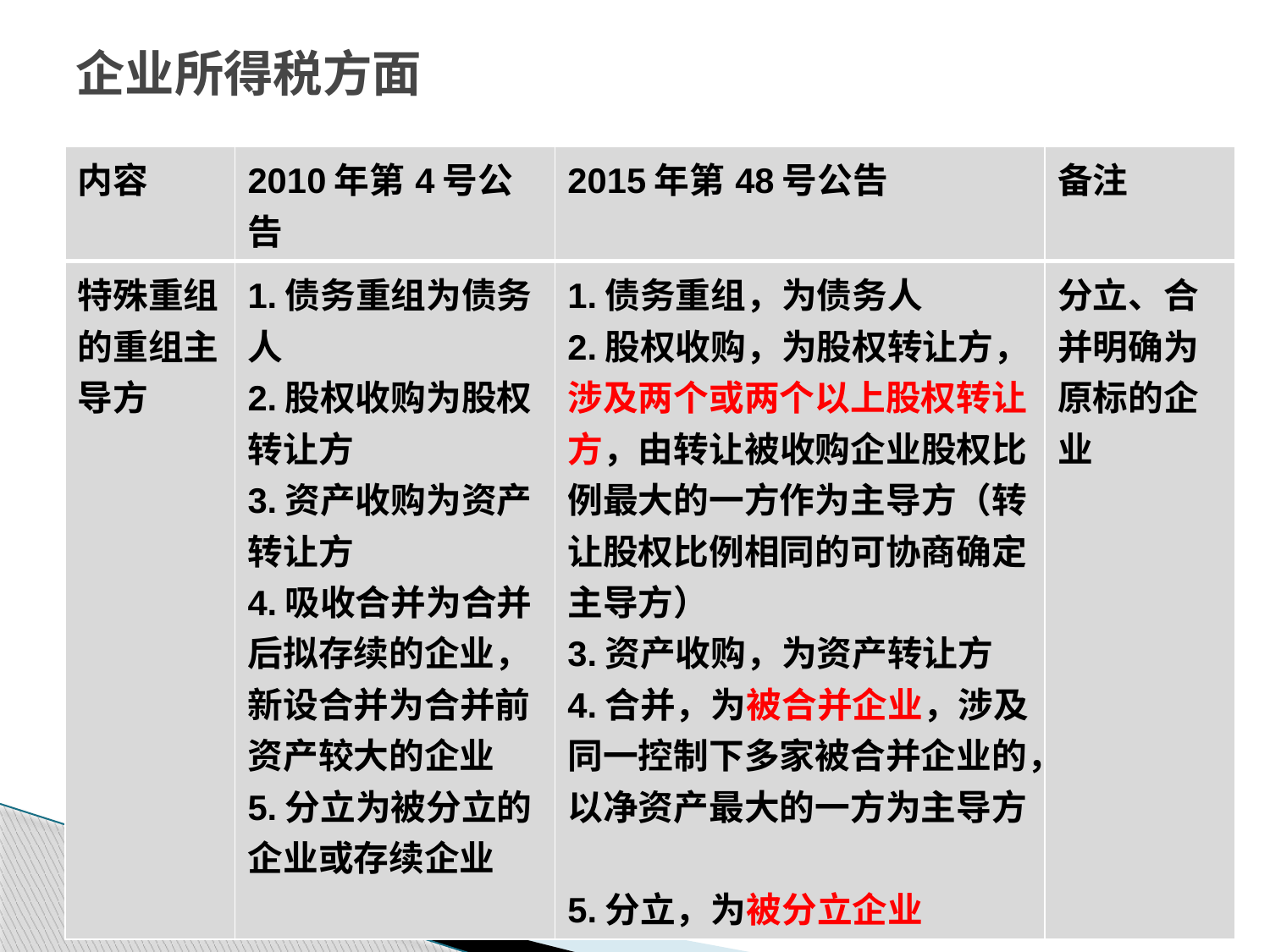

# 企业所得税方面

| 内容 | 2010年第4号公告 | 2015年第48号公告 | 备注 |
| --- | --- | --- | --- |
| 特殊重组的重组主导方 | 1.债务重组为债务人 2.股权收购为股权转让方 3.资产收购为资产转让方 4.吸收合并为合并后拟存续的企业，新设合并为合并前资产较大的企业 5.分立为被分立的企业或存续企业 | 1.债务重组，为债务人 2.股权收购，为股权转让方，涉及两个或两个以上股权转让方，由转让被收购企业股权比例最大的一方作为主导方（转让股权比例相同的可协商确定主导方） 3.资产收购，为资产转让方 4.合并，为被合并企业，涉及同一控制下多家被合并企业的，以净资产最大的一方为主导方 5.分立，为被分立企业 | 分立、合并明确为原标的企业 |